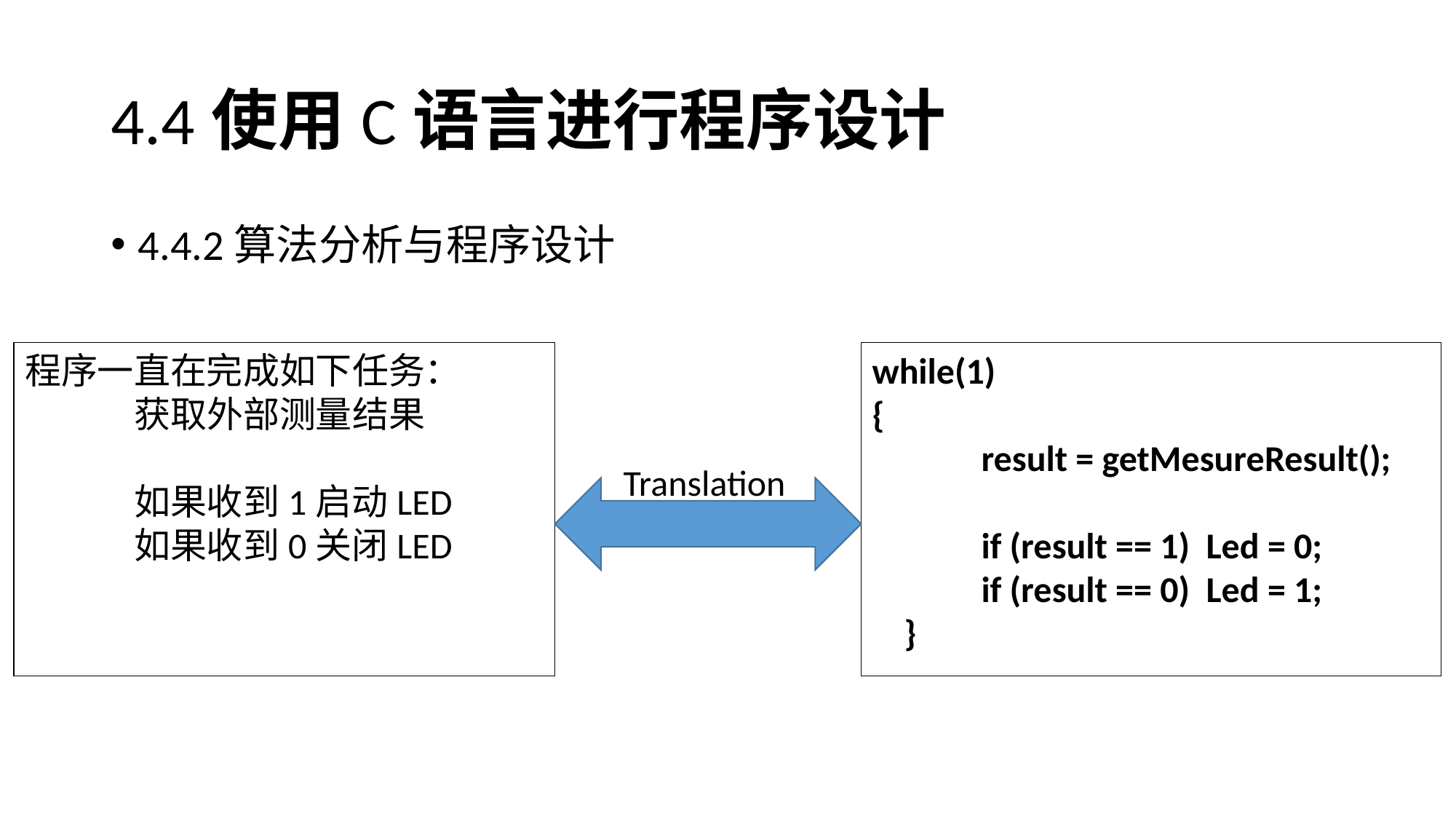

# 4.4使用C语言进行程序设计
4.4.2算法分析与程序设计

程序一直在完成如下任务：
	获取外部测量结果

	如果收到1启动LED
	如果收到0关闭LED
while(1)
{
	result = getMesureResult();

	if (result == 1)  Led = 0;
	if (result == 0)  Led = 1;
}
Translation